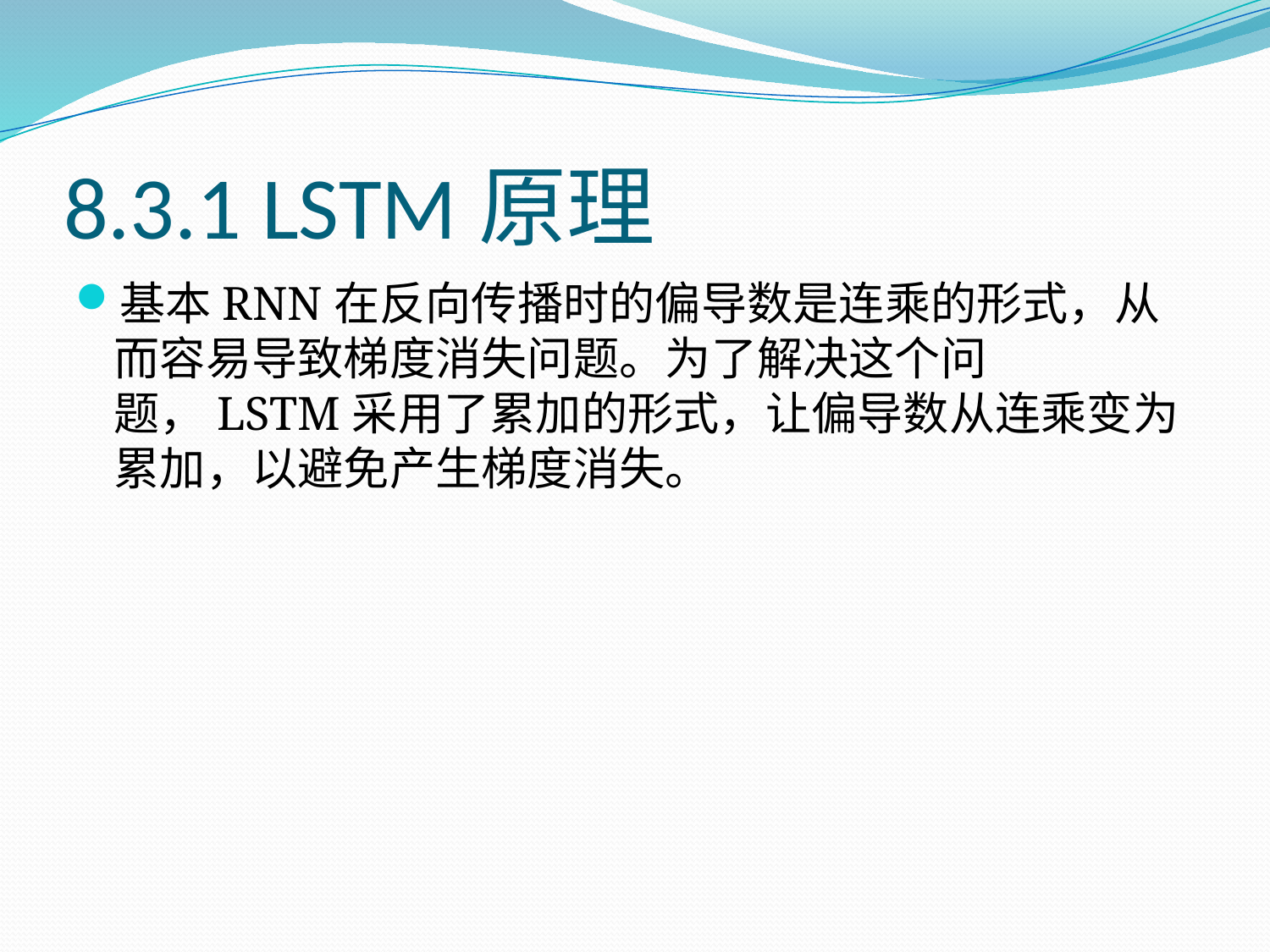

# 8.3.1 LSTM原理
基本RNN在反向传播时的偏导数是连乘的形式，从而容易导致梯度消失问题。为了解决这个问题，LSTM采用了累加的形式，让偏导数从连乘变为累加，以避免产生梯度消失。